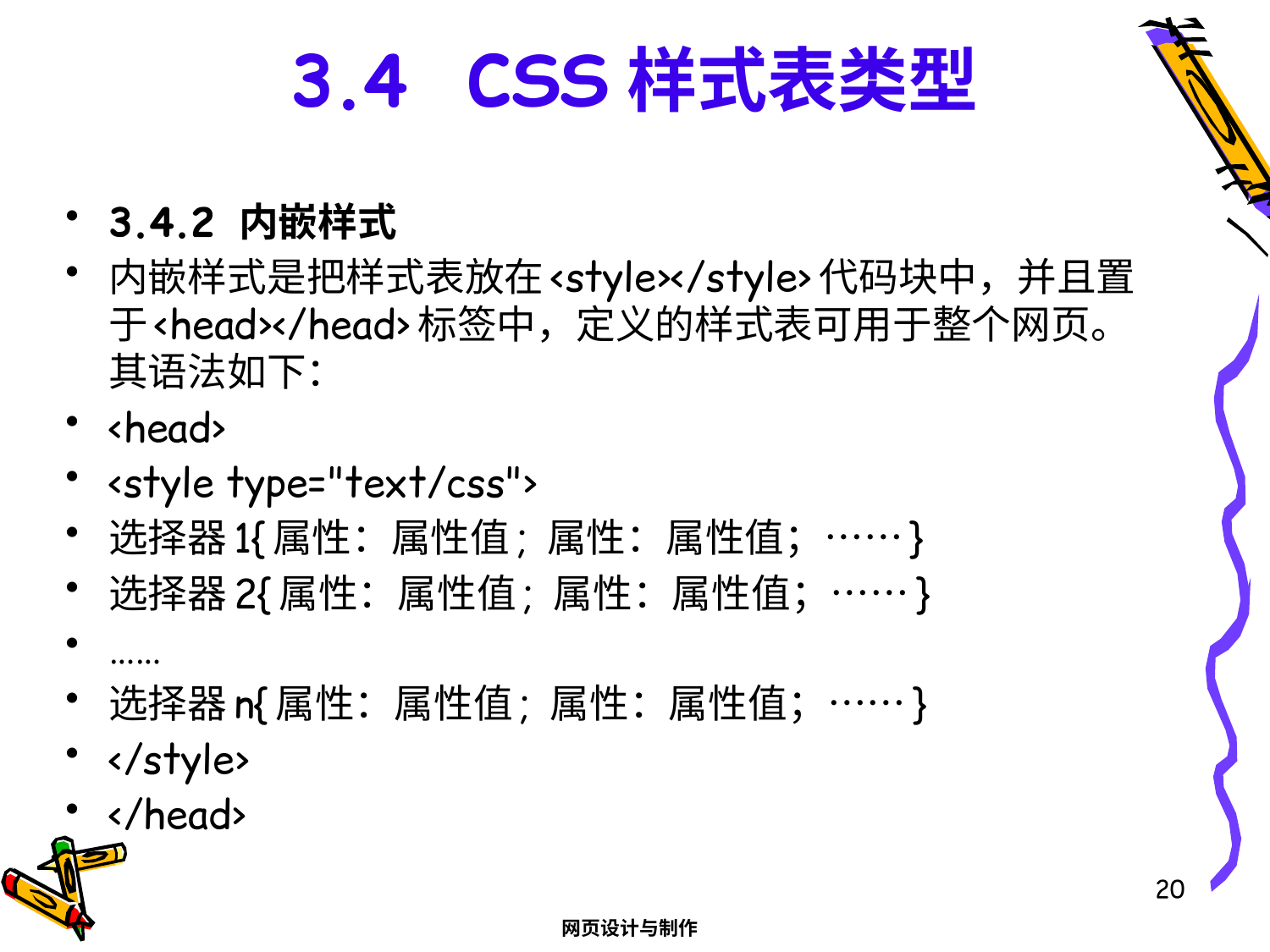

# 3.4  CSS样式表类型
3.4.2 内嵌样式
内嵌样式是把样式表放在<style></style>代码块中，并且置于<head></head>标签中，定义的样式表可用于整个网页。其语法如下：
<head>
<style type="text/css">
选择器1{属性：属性值; 属性：属性值；……}
选择器2{属性：属性值; 属性：属性值；……}
……
选择器n{属性：属性值; 属性：属性值；……}
</style>
</head>
20
网页设计与制作